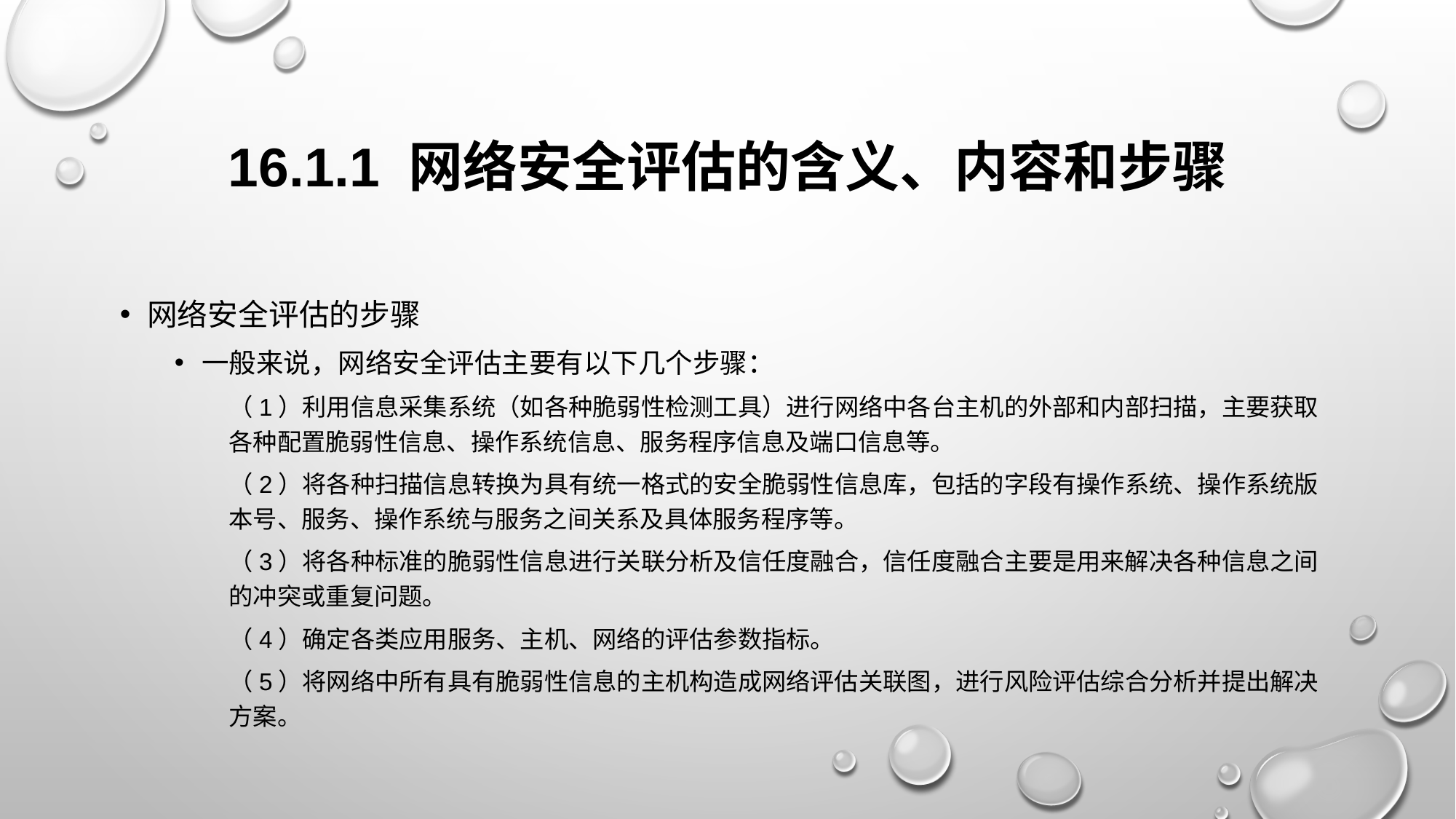

# 16.1.1 网络安全评估的含义、内容和步骤
网络安全评估的步骤
一般来说，网络安全评估主要有以下几个步骤：
（1）利用信息采集系统（如各种脆弱性检测工具）进行网络中各台主机的外部和内部扫描，主要获取各种配置脆弱性信息、操作系统信息、服务程序信息及端口信息等。
（2）将各种扫描信息转换为具有统一格式的安全脆弱性信息库，包括的字段有操作系统、操作系统版本号、服务、操作系统与服务之间关系及具体服务程序等。
（3）将各种标准的脆弱性信息进行关联分析及信任度融合，信任度融合主要是用来解决各种信息之间的冲突或重复问题。
（4）确定各类应用服务、主机、网络的评估参数指标。
（5）将网络中所有具有脆弱性信息的主机构造成网络评估关联图，进行风险评估综合分析并提出解决方案。